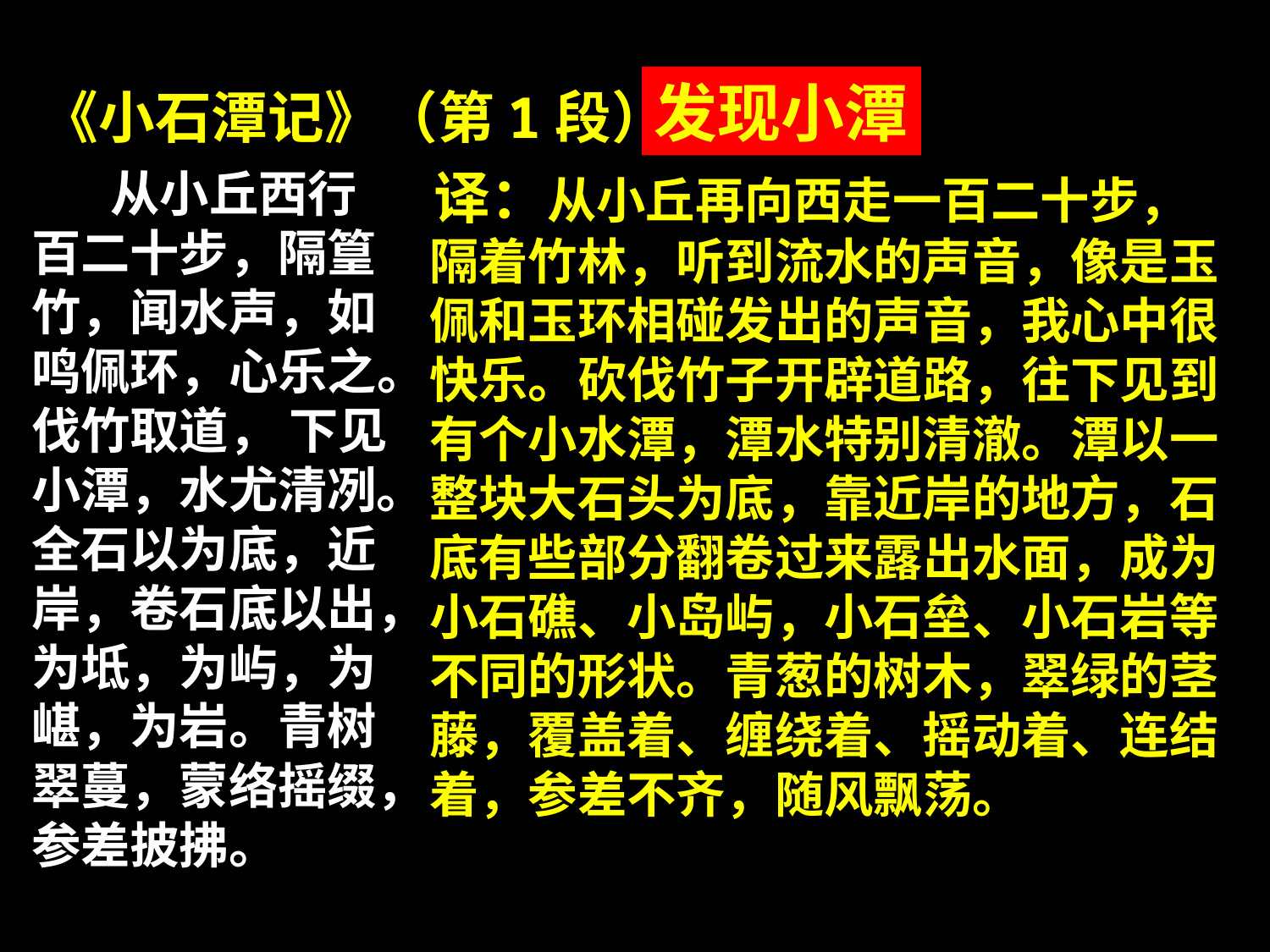

《小石潭记》（第1段）
发现小潭
      从小丘西行百二十步，隔篁竹，闻水声，如鸣佩环，心乐之。伐竹取道， 下见小潭，水尤清冽。全石以为底，近岸，卷石底以出，为坻，为屿，为嵁，为岩。青树翠蔓，蒙络摇缀，参差披拂。
   译：从小丘再向西走一百二十步，隔着竹林，听到流水的声音，像是玉佩和玉环相碰发出的声音，我心中很快乐。砍伐竹子开辟道路，往下见到有个小水潭，潭水特别清澈。潭以一整块大石头为底，靠近岸的地方，石底有些部分翻卷过来露出水面，成为小石礁、小岛屿，小石垒、小石岩等不同的形状。青葱的树木，翠绿的茎藤，覆盖着、缠绕着、摇动着、连结着，参差不齐，随风飘荡。